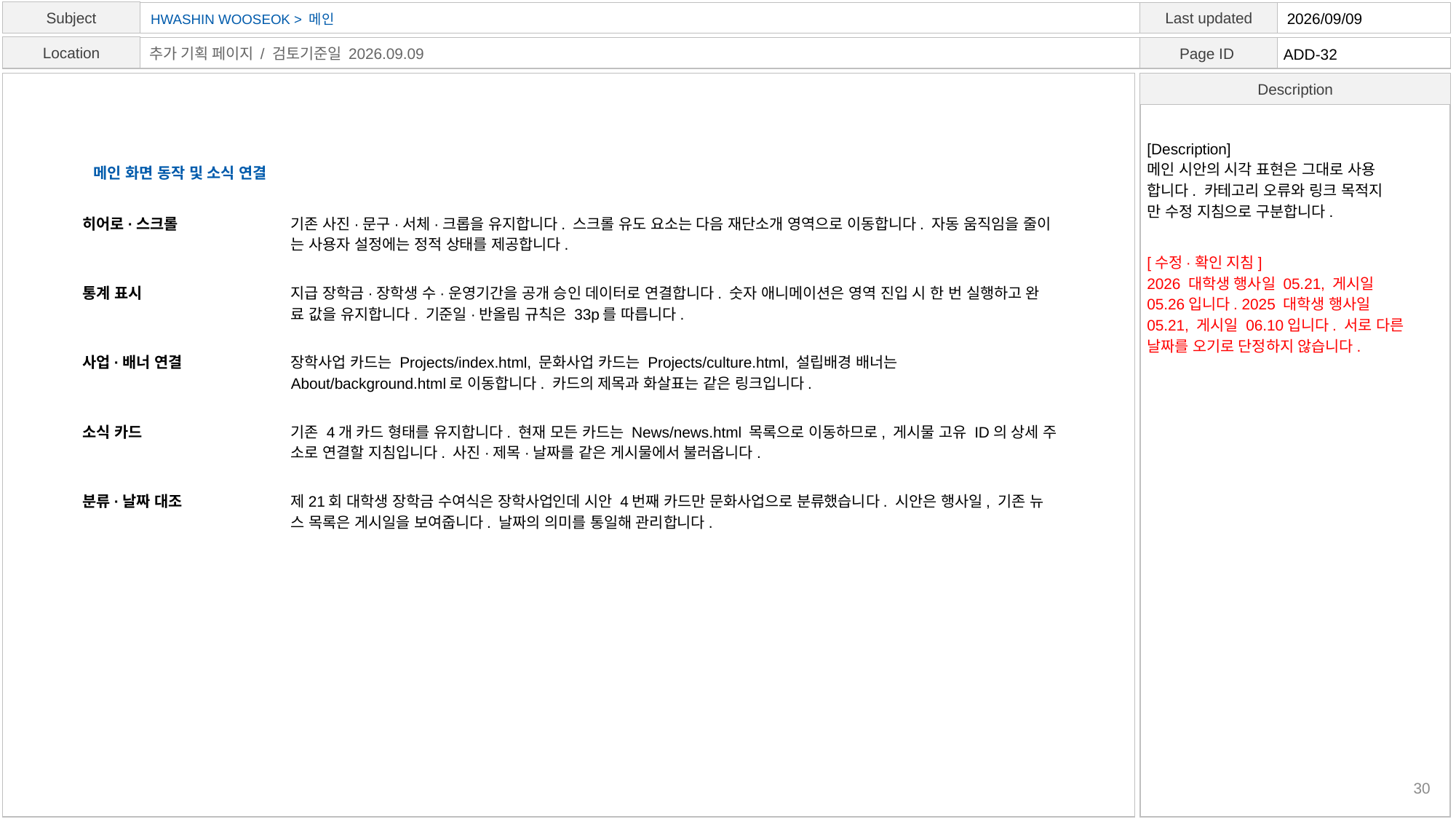

HWASHIN WOOSEOK > 메인
2026/09/09
ADD-32
추가 기획 페이지 / 검토기준일 2026.09.09
[Description]
메인 시안의 시각 표현은 그대로 사용
합니다. 카테고리 오류와 링크 목적지
만 수정 지침으로 구분합니다.
메인 화면 동작 및 소식 연결
히어로·스크롤
기존 사진·문구·서체·크롭을 유지합니다. 스크롤 유도 요소는 다음 재단소개 영역으로 이동합니다. 자동 움직임을 줄이
는 사용자 설정에는 정적 상태를 제공합니다.
[수정·확인 지침]
2026 대학생 행사일 05.21, 게시일
05.26입니다. 2025 대학생 행사일
05.21, 게시일 06.10입니다. 서로 다른
날짜를 오기로 단정하지 않습니다.
통계 표시
지급 장학금·장학생 수·운영기간을 공개 승인 데이터로 연결합니다. 숫자 애니메이션은 영역 진입 시 한 번 실행하고 완
료 값을 유지합니다. 기준일·반올림 규칙은 33p를 따릅니다.
사업·배너 연결
장학사업 카드는 Projects/index.html, 문화사업 카드는 Projects/culture.html, 설립배경 배너는
About/background.html로 이동합니다. 카드의 제목과 화살표는 같은 링크입니다.
소식 카드
기존 4개 카드 형태를 유지합니다. 현재 모든 카드는 News/news.html 목록으로 이동하므로, 게시물 고유 ID의 상세 주
소로 연결할 지침입니다. 사진·제목·날짜를 같은 게시물에서 불러옵니다.
분류·날짜 대조
제21회 대학생 장학금 수여식은 장학사업인데 시안 4번째 카드만 문화사업으로 분류했습니다. 시안은 행사일, 기존 뉴
스 목록은 게시일을 보여줍니다. 날짜의 의미를 통일해 관리합니다.
30